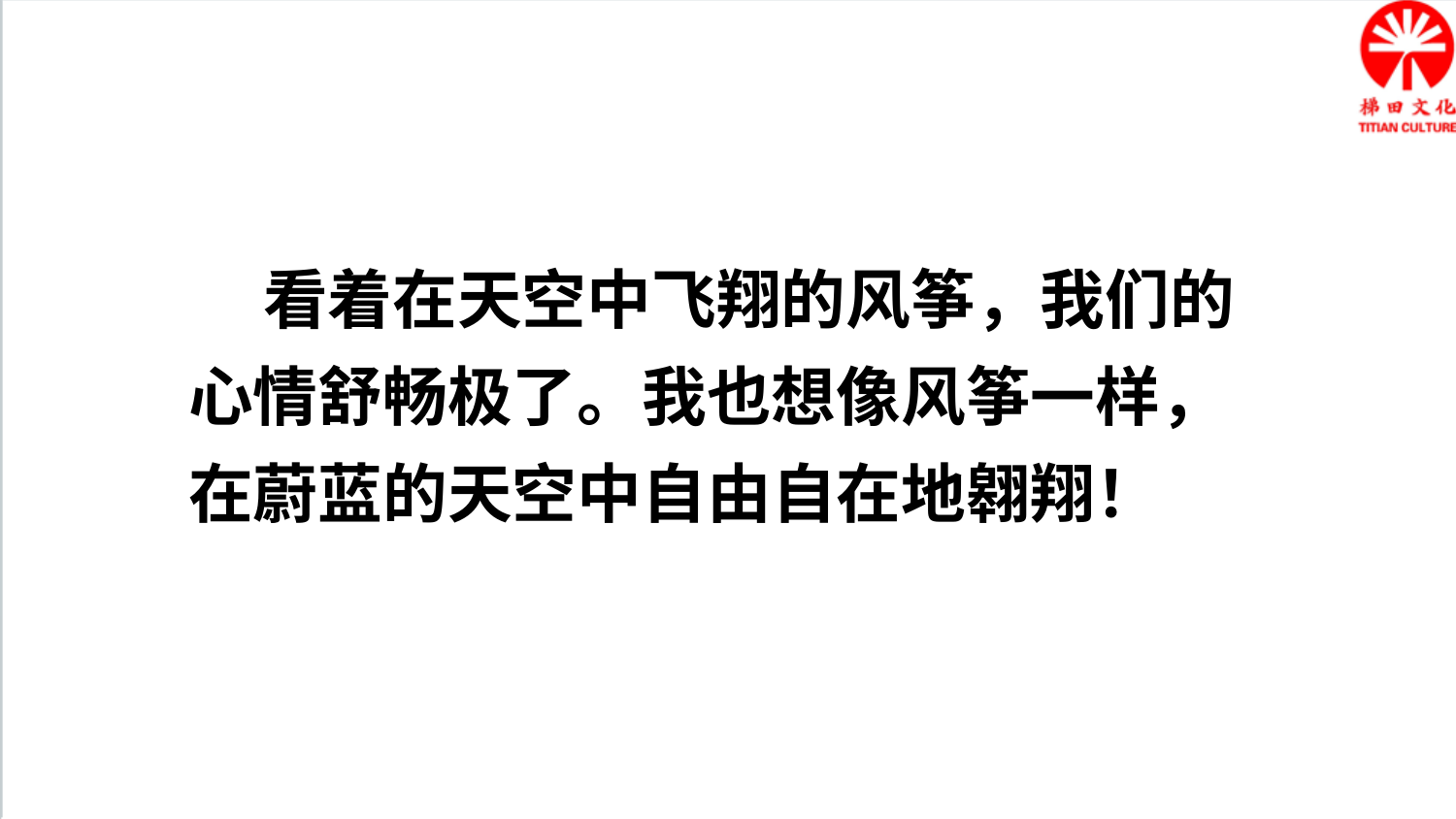

看着在天空中飞翔的风筝，我们的心情舒畅极了。我也想像风筝一样，在蔚蓝的天空中自由自在地翱翔！